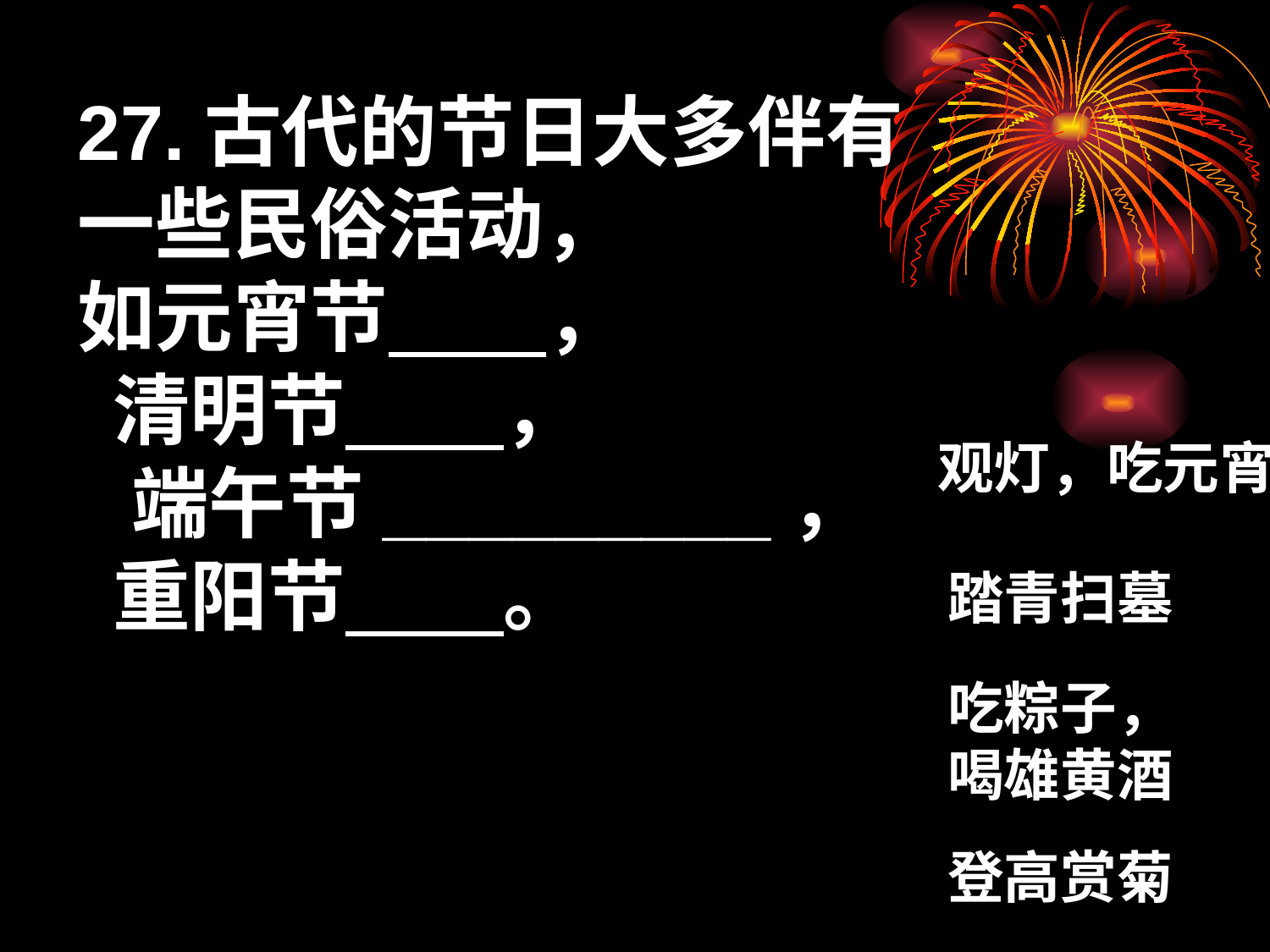

27.古代的节日大多伴有一些民俗活动，
如元宵节         ，
  清明节         ，
  端午节_________，
  重阳节         。

观灯，吃元宵
踏青扫墓
吃粽子，喝雄黄酒
登高赏菊